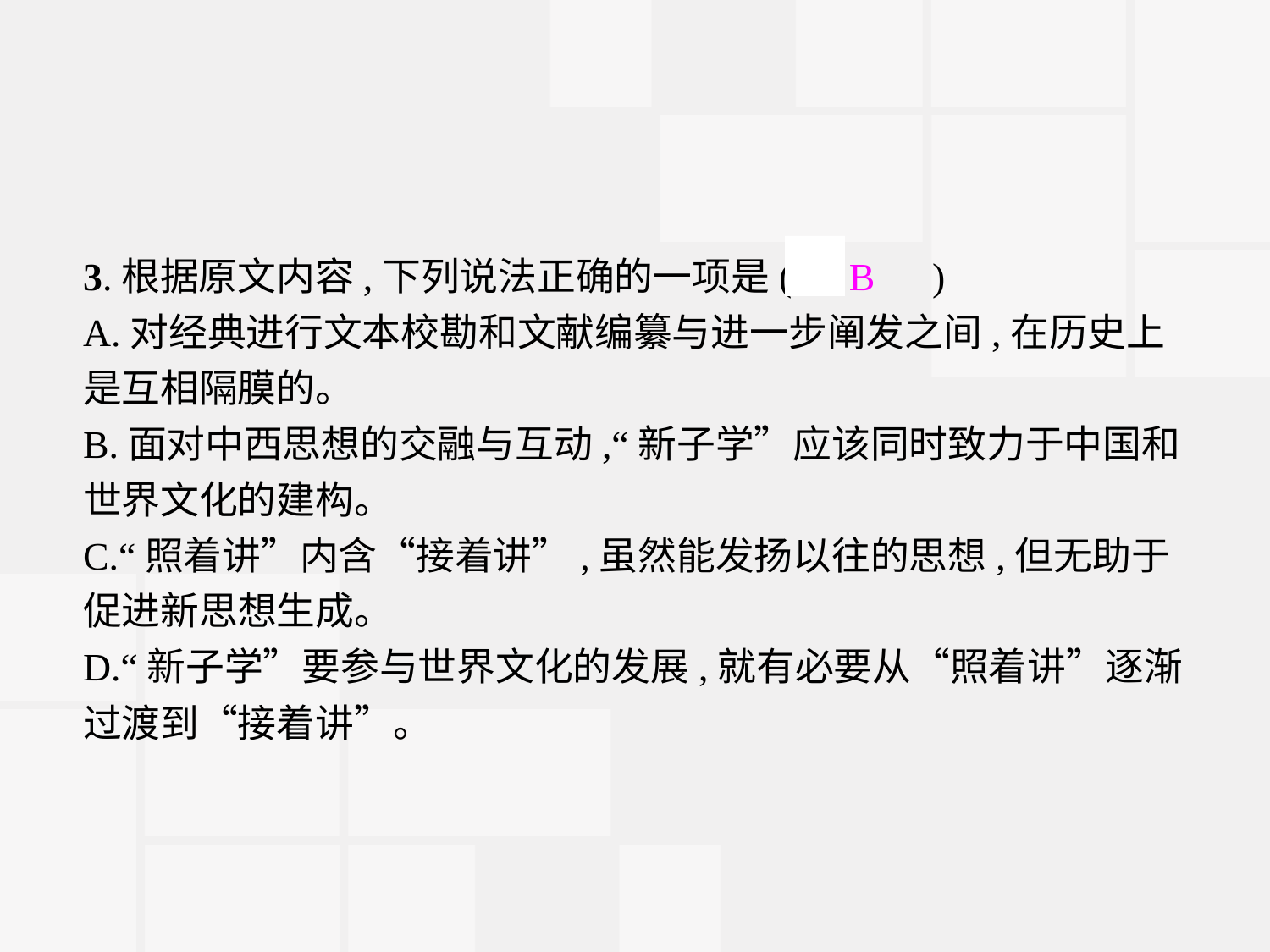

3.根据原文内容,下列说法正确的一项是(　B　)
A.对经典进行文本校勘和文献编纂与进一步阐发之间,在历史上是互相隔膜的。
B.面对中西思想的交融与互动,“新子学”应该同时致力于中国和世界文化的建构。
C.“照着讲”内含“接着讲”,虽然能发扬以往的思想,但无助于促进新思想生成。
D.“新子学”要参与世界文化的发展,就有必要从“照着讲”逐渐过渡到“接着讲”。